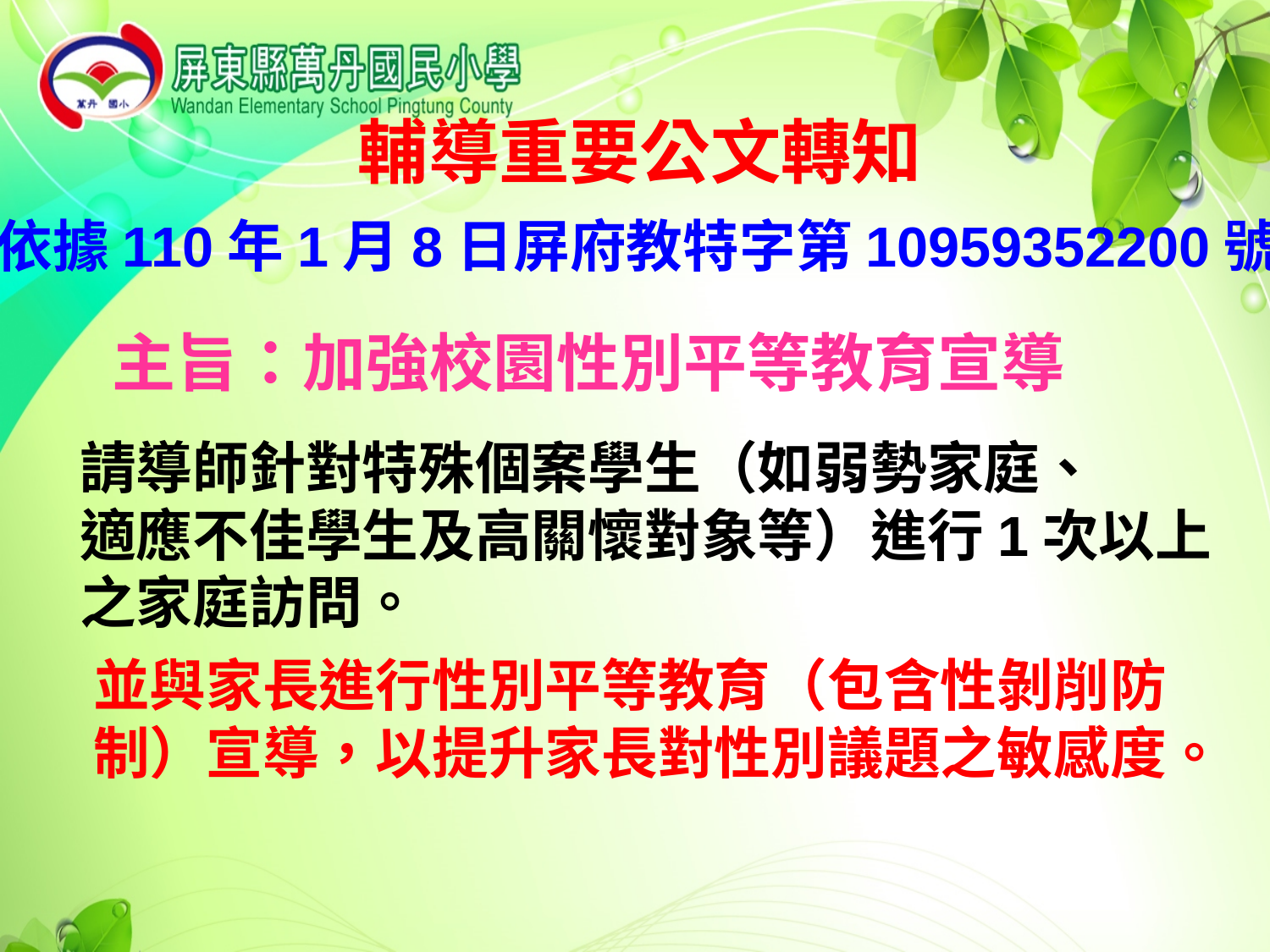

輔導重要公文轉知
依據110年1月8日屏府教特字第10959352200號
主旨：加強校園性別平等教育宣導
請導師針對特殊個案學生（如弱勢家庭、
適應不佳學生及高關懷對象等）進行1次以上
之家庭訪問。
並與家長進行性別平等教育（包含性剝削防制）宣導，以提升家長對性別議題之敏感度。